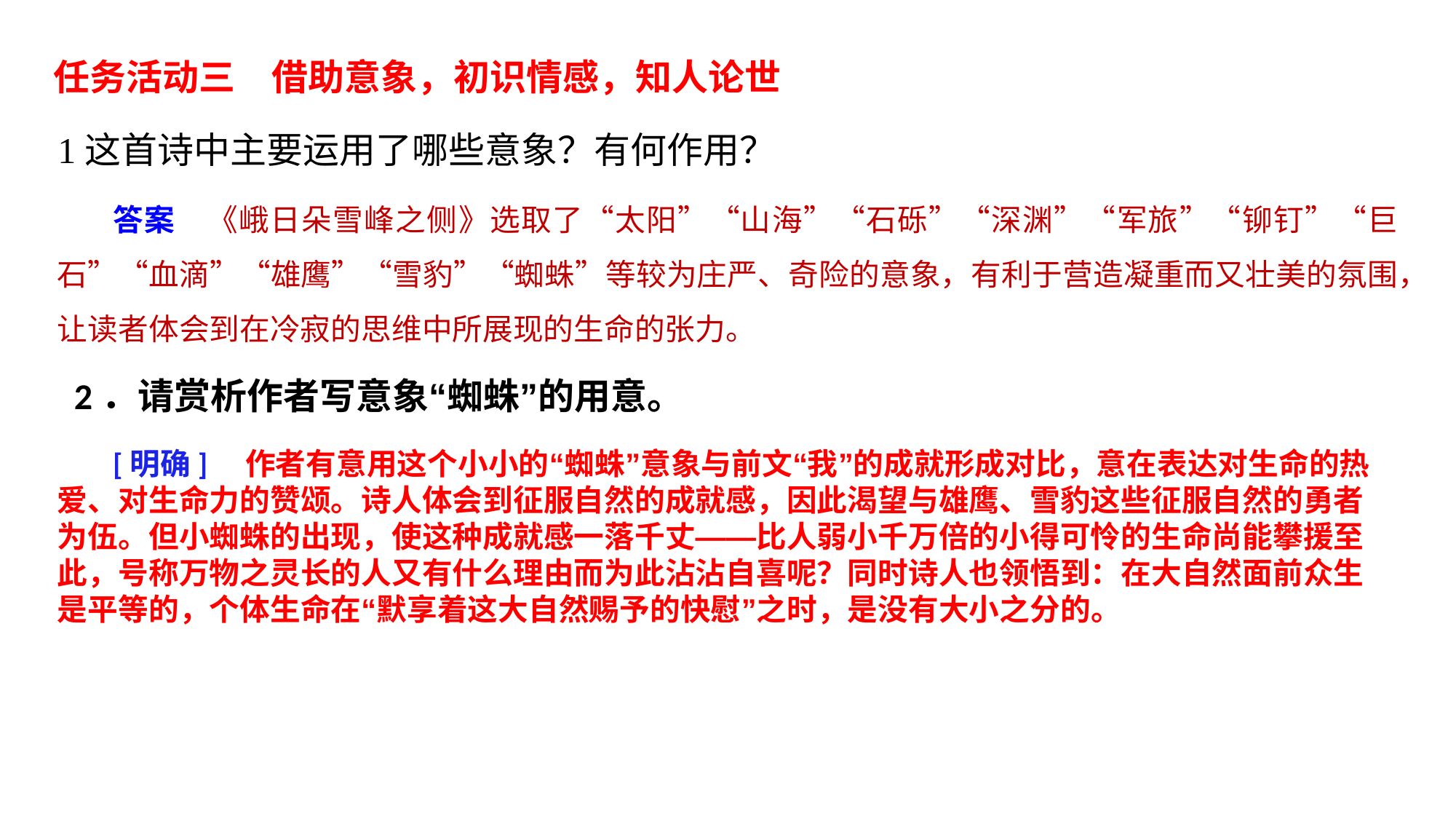

任务活动三　借助意象，初识情感，知人论世
1这首诗中主要运用了哪些意象？有何作用？
      答案　《峨日朵雪峰之侧》选取了“太阳”“山海”“石砾”“深渊”“军旅”“铆钉”“巨石”“血滴”“雄鹰”“雪豹”“蜘蛛”等较为庄严、奇险的意象，有利于营造凝重而又壮美的氛围，让读者体会到在冷寂的思维中所展现的生命的张力。
2．请赏析作者写意象“蜘蛛”的用意。
        [明确]　作者有意用这个小小的“蜘蛛”意象与前文“我”的成就形成对比，意在表达对生命的热爱、对生命力的赞颂。诗人体会到征服自然的成就感，因此渴望与雄鹰、雪豹这些征服自然的勇者为伍。但小蜘蛛的出现，使这种成就感一落千丈——比人弱小千万倍的小得可怜的生命尚能攀援至此，号称万物之灵长的人又有什么理由而为此沾沾自喜呢？同时诗人也领悟到：在大自然面前众生是平等的，个体生命在“默享着这大自然赐予的快慰”之时，是没有大小之分的。